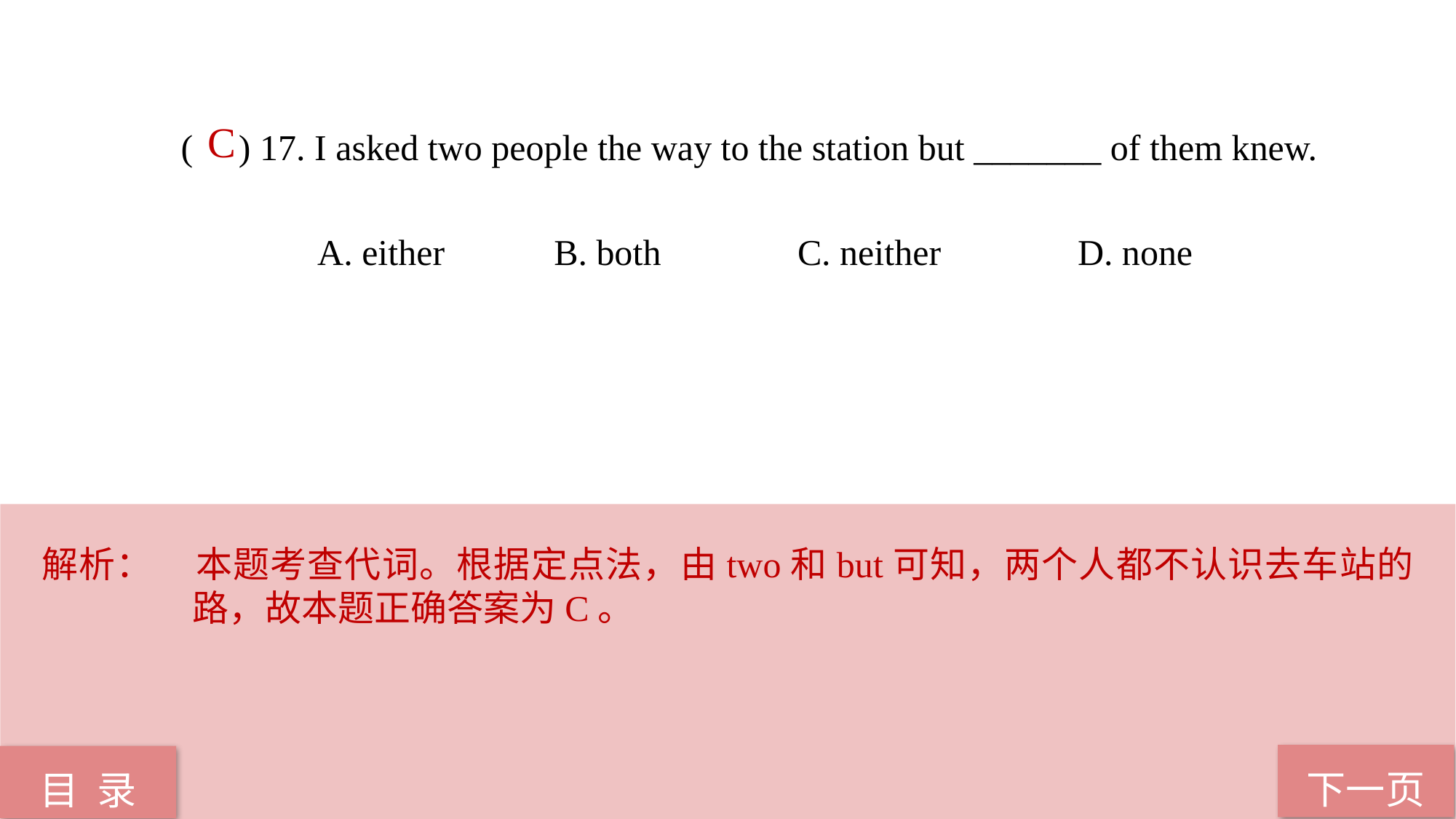

C
(     ) 17. I asked two people the way to the station but _______ of them knew.

               A. either            B. both               C. neither               D. none
解析：	本题考查代词。根据定点法，由two和but可知，两个人都不认识去车站的路，故本题正确答案为C。